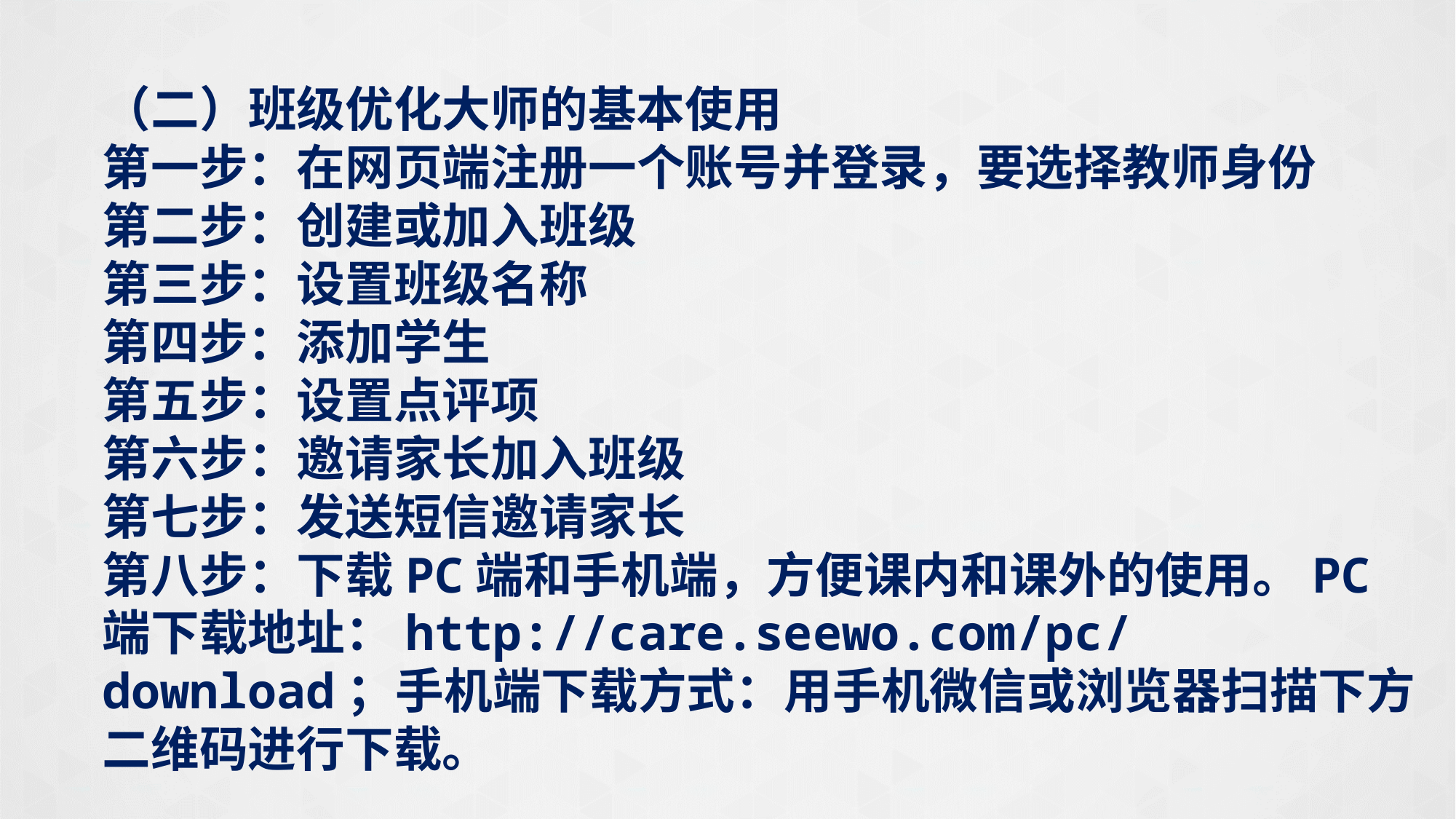

（二）班级优化大师的基本使用
第一步：在网页端注册一个账号并登录，要选择教师身份
第二步：创建或加入班级
第三步：设置班级名称
第四步：添加学生
第五步：设置点评项
第六步：邀请家长加入班级
第七步：发送短信邀请家长
第八步：下载PC端和手机端，方便课内和课外的使用。PC端下载地址：http://care.seewo.com/pc/download；手机端下载方式：用手机微信或浏览器扫描下方二维码进行下载。